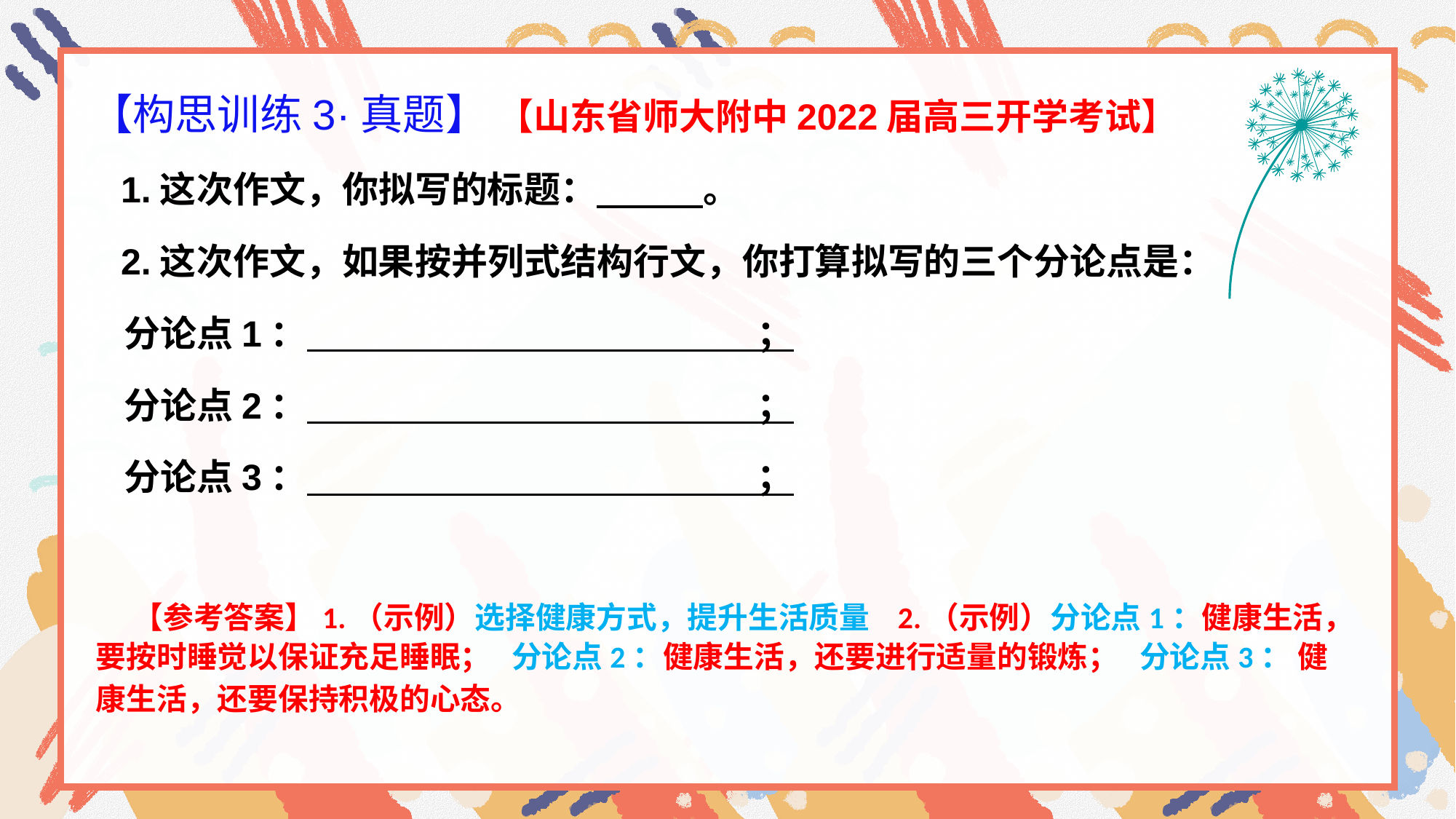

【构思训练3·真题】 【山东省师大附中2022届高三开学考试】
   1.这次作文，你拟写的标题：             。
   2.这次作文，如果按并列式结构行文，你打算拟写的三个分论点是：
   分论点1：                                                       ；
   分论点2：                                                       ；
   分论点3：                                                       ；
   【参考答案】1.（示例）选择健康方式，提升生活质量   2.（示例）分论点1：健康生活，要按时睡觉以保证充足睡眠；   分论点2：健康生活，还要进行适量的锻炼；   分论点3： 健康生活，还要保持积极的心态。